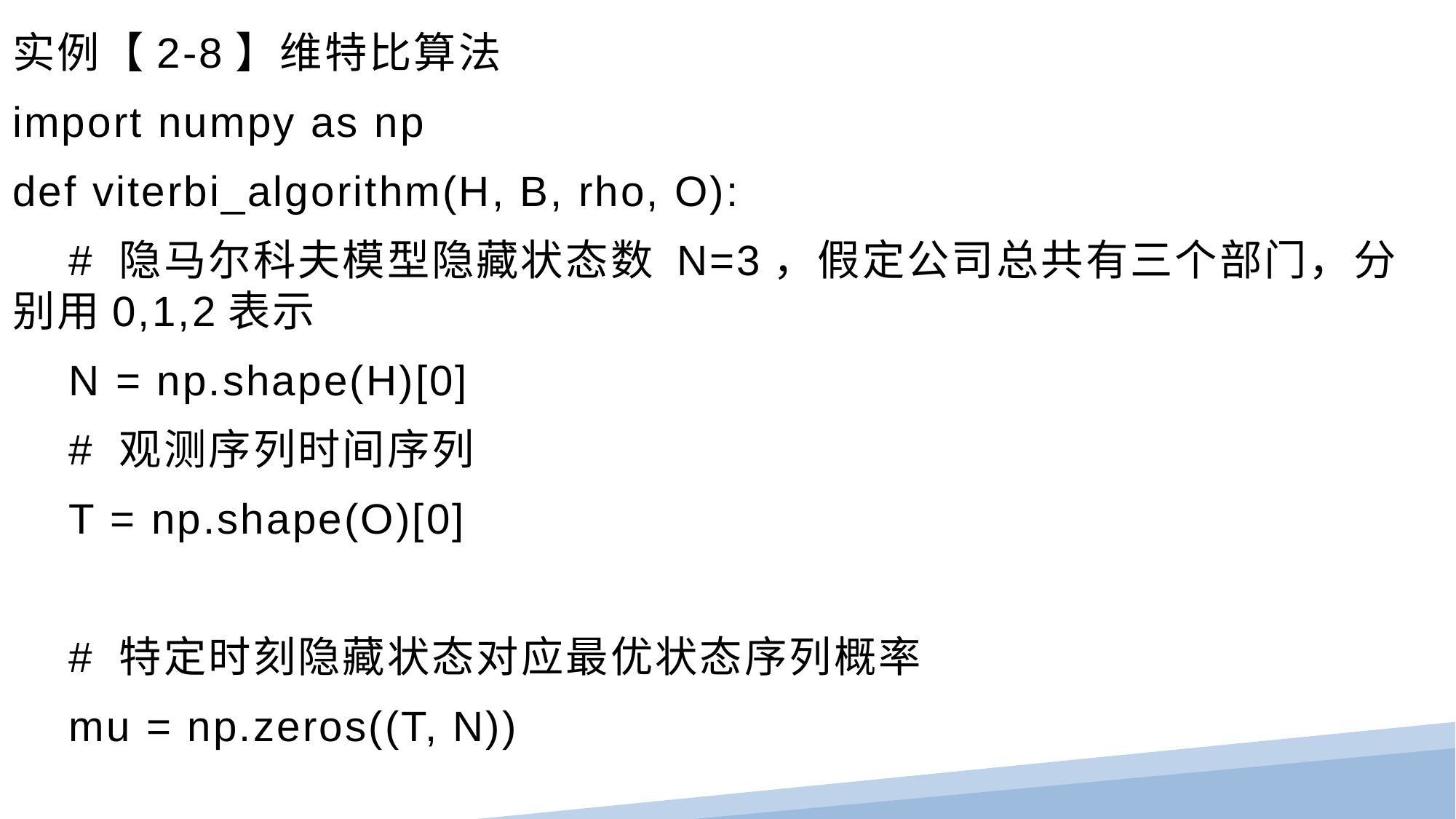

实例【2-8】维特比算法
import numpy as np
def viterbi_algorithm(H, B, rho, O):
    # 隐马尔科夫模型隐藏状态数 N=3，假定公司总共有三个部门，分别用0,1,2表示
    N = np.shape(H)[0]
    # 观测序列时间序列
    T = np.shape(O)[0]

    # 特定时刻隐藏状态对应最优状态序列概率
    mu = np.zeros((T, N))

11